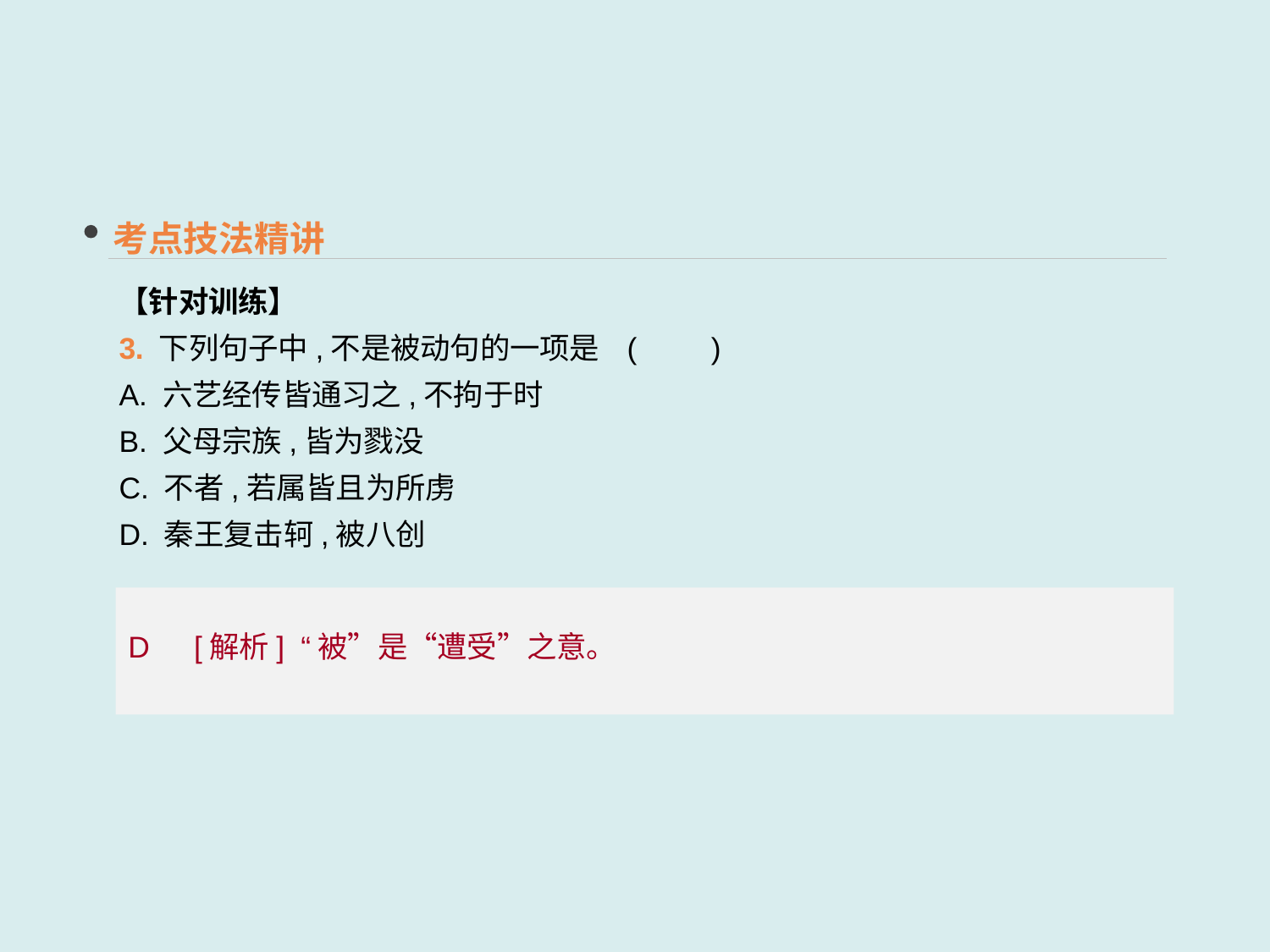

考点技法精讲

【针对训练】
3. 下列句子中,不是被动句的一项是	(　　)
A. 六艺经传皆通习之,不拘于时
B. 父母宗族,皆为戮没
C. 不者,若属皆且为所虏
D. 秦王复击轲,被八创

D　[解析]  “被”是“遭受”之意。